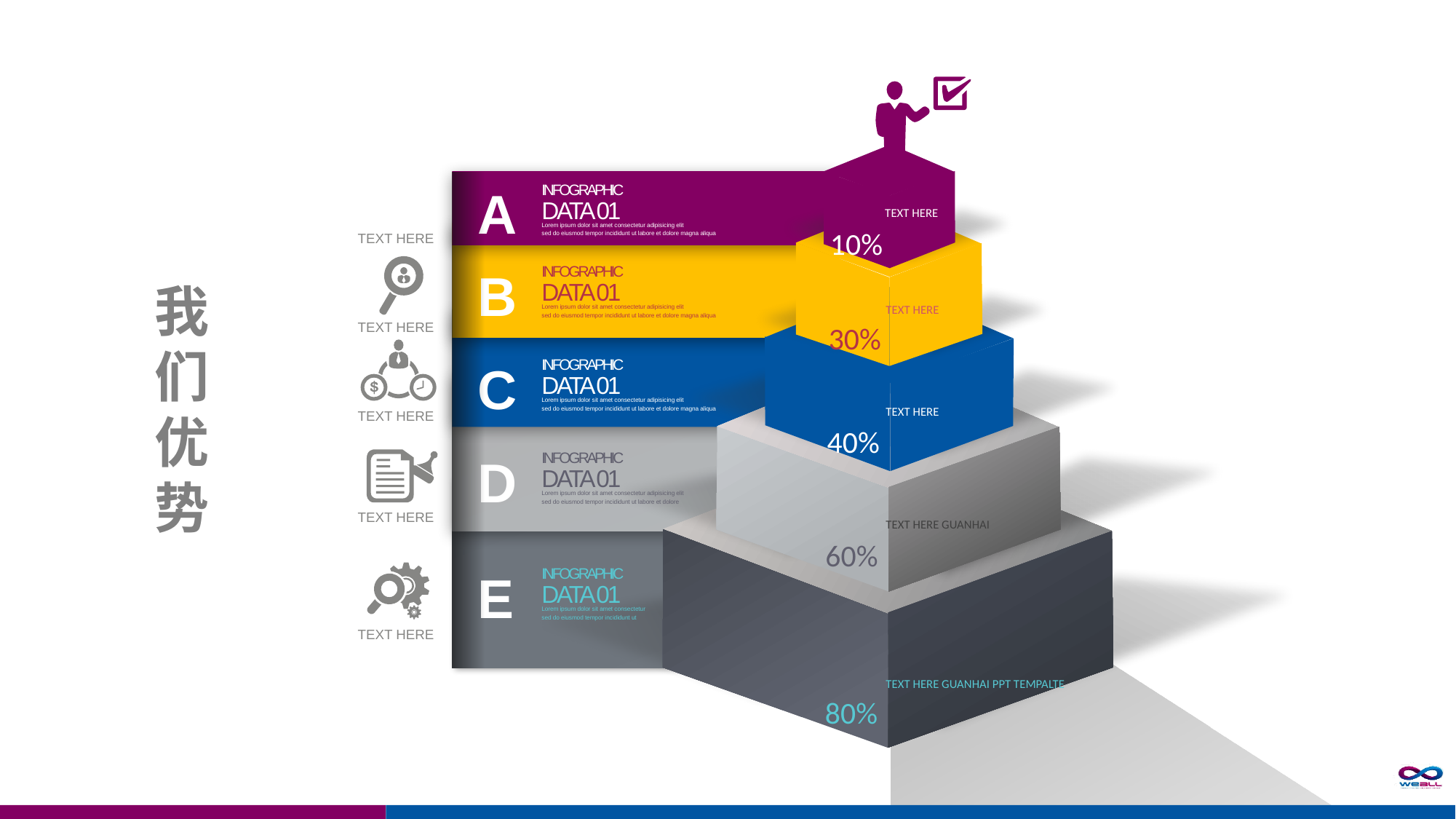

我
们
优
势

INFOGRAPHIC
DATA 01
A
Lorem ipsum dolor sit amet consectetur adipisicing elit
sed do eiusmod tempor incididunt ut labore et dolore magna aliqua

TEXT HERE

10%

TEXT HERE

INFOGRAPHIC
DATA 01
B
Lorem ipsum dolor sit amet consectetur adipisicing elit
sed do eiusmod tempor incididunt ut labore et dolore magna aliqua

TEXT HERE

30%
TEXT HERE

INFOGRAPHIC
DATA 01
C
Lorem ipsum dolor sit amet consectetur adipisicing elit
sed do eiusmod tempor incididunt ut labore et dolore magna aliqua

TEXT HERE
TEXT HERE
40%

INFOGRAPHIC
DATA 01
D
Lorem ipsum dolor sit amet consectetur adipisicing elit
sed do eiusmod tempor incididunt ut labore et dolore

TEXT HERE
TEXT HERE GUANHAI
60%
INFOGRAPHIC
DATA 01
E
Lorem ipsum dolor sit amet consectetur
sed do eiusmod tempor incididunt ut

TEXT HERE
TEXT HERE GUANHAI PPT TEMPALTE
80%